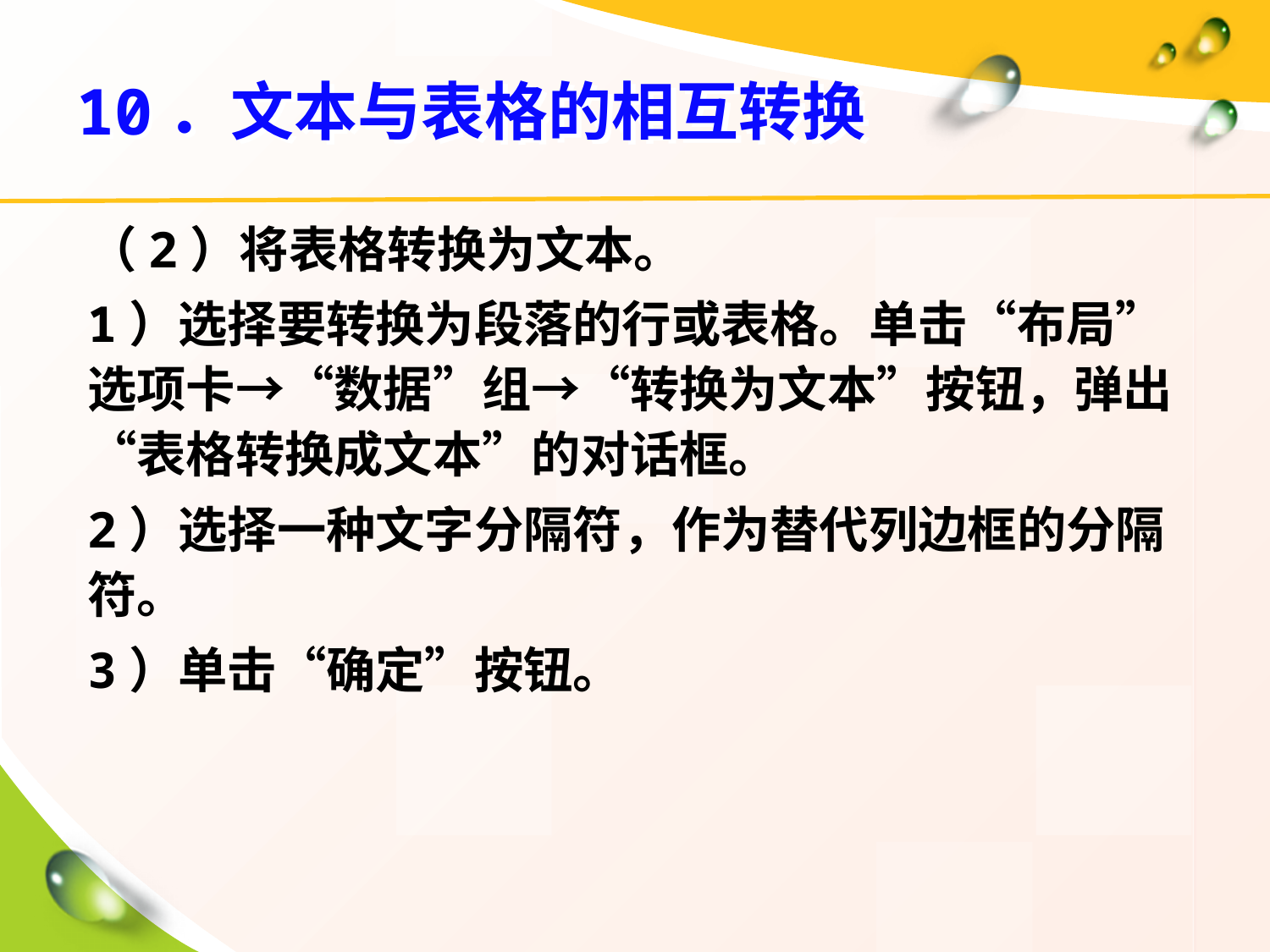

# 10．文本与表格的相互转换
（2）将表格转换为文本。
1）选择要转换为段落的行或表格。单击“布局”选项卡→“数据”组→“转换为文本”按钮，弹出“表格转换成文本”的对话框。
2）选择一种文字分隔符，作为替代列边框的分隔符。
3）单击“确定”按钮。